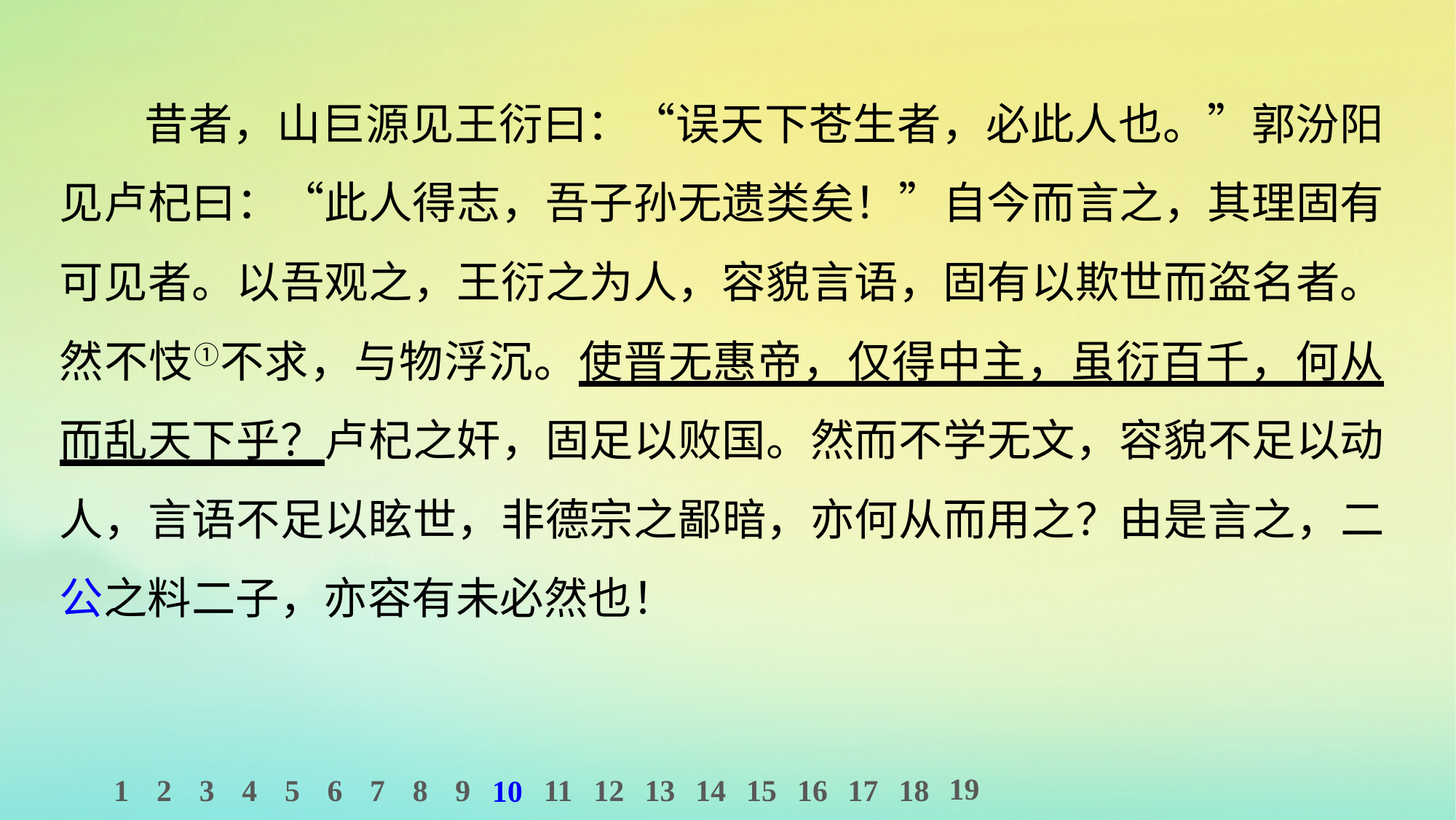

昔者，山巨源见王衍曰：“误天下苍生者，必此人也。”郭汾阳见卢杞曰：“此人得志，吾子孙无遗类矣！”自今而言之，其理固有可见者。以吾观之，王衍之为人，容貌言语，固有以欺世而盗名者。然不忮①不求，与物浮沉。使晋无惠帝，仅得中主，虽衍百千，何从而乱天下乎？卢杞之奸，固足以败国。然而不学无文，容貌不足以动人，言语不足以眩世，非德宗之鄙暗，亦何从而用之？由是言之，二公之料二子，亦容有未必然也！
19
1
2
3
4
5
6
7
8
9
11
12
13
14
15
16
17
18
10